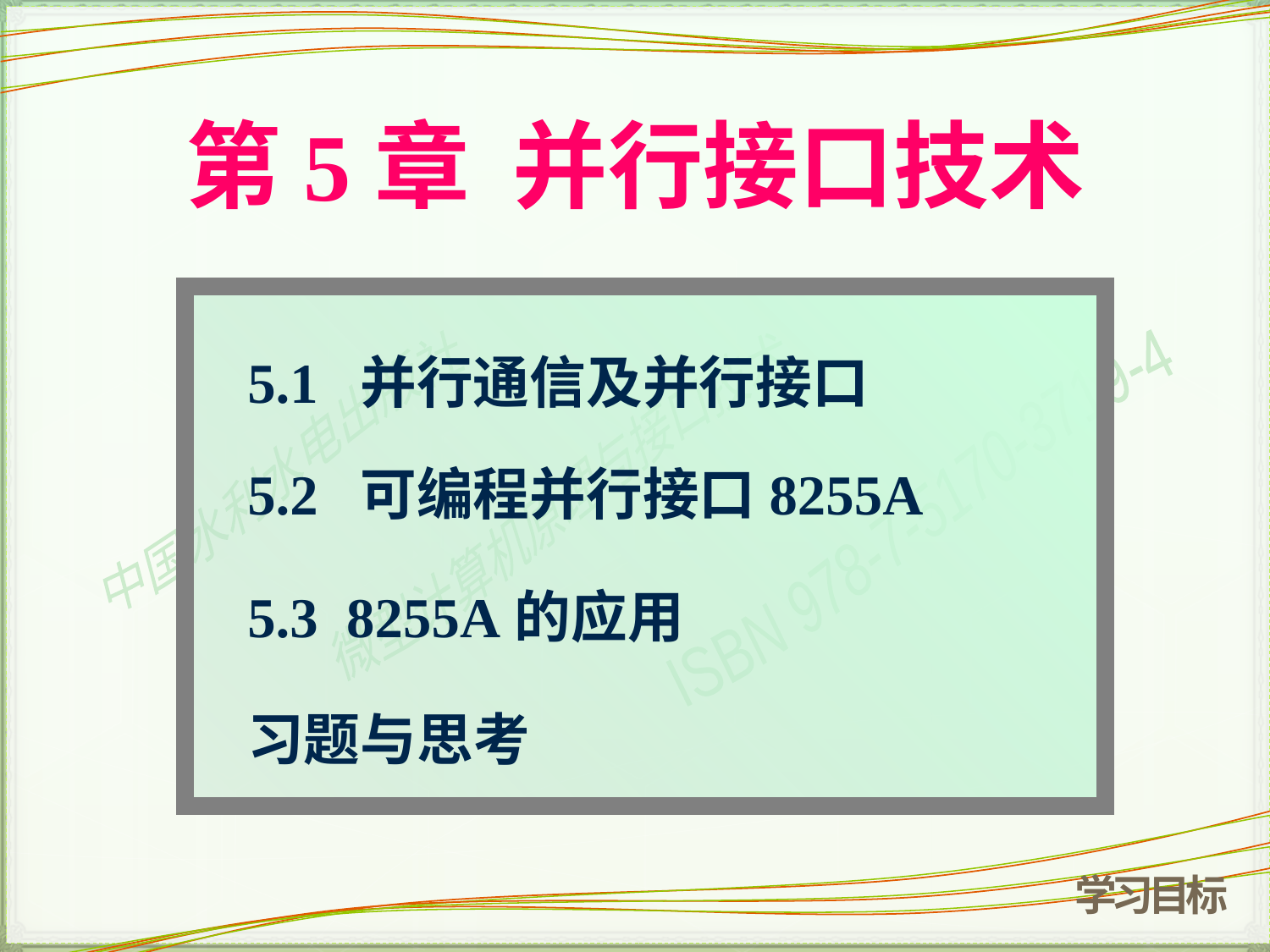

# 第5章  并行接口技术
5.1  并行通信及并行接口
5.2  可编程并行接口8255A
5.3  8255A的应用
习题与思考

学习目标